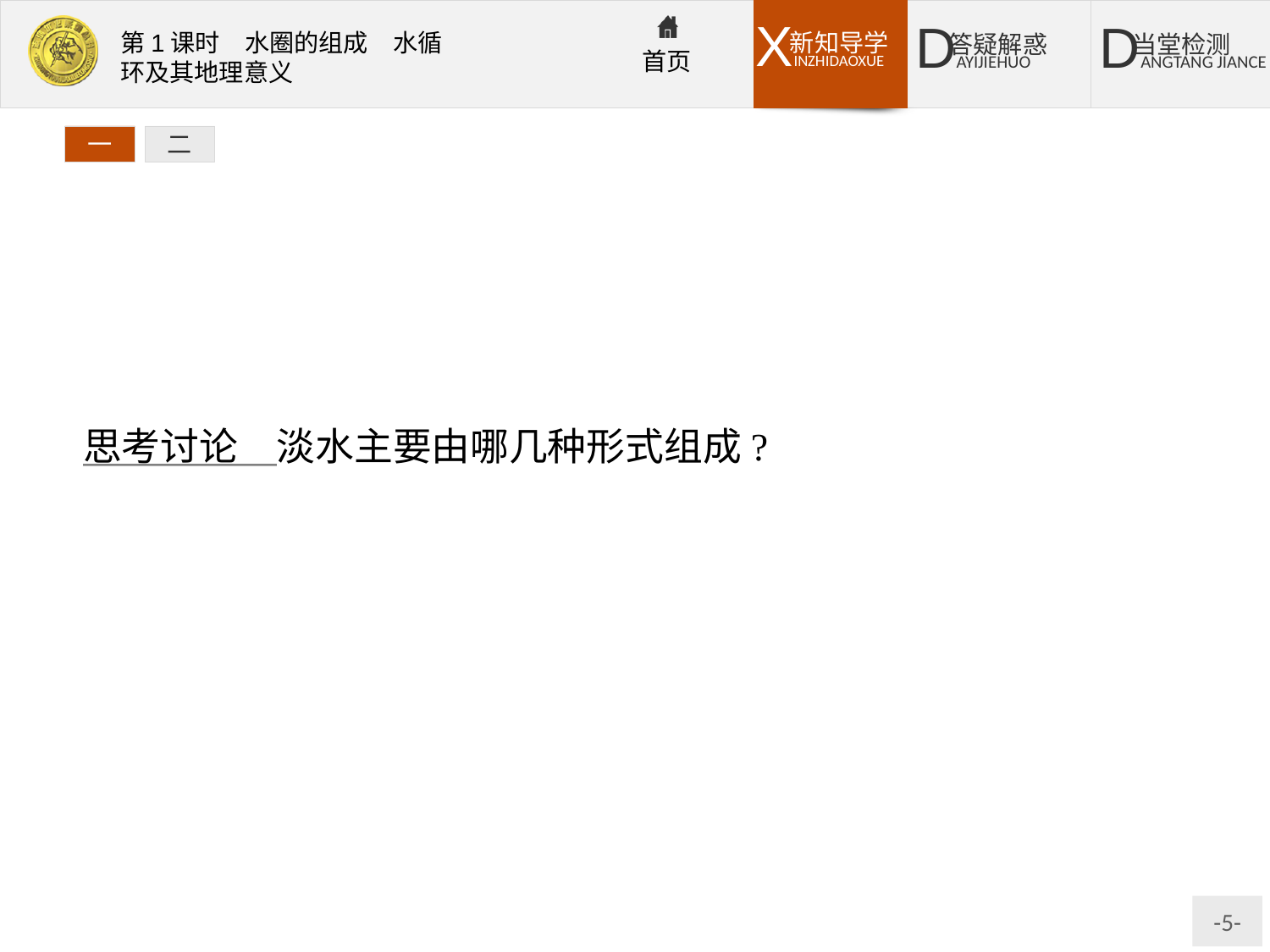

一
二
思考讨论　淡水主要由哪几种形式组成?
提示:冰川、地下淡水、永冻土底冰、湖泊淡水、土壤水、沼泽水、河水、生物水等。